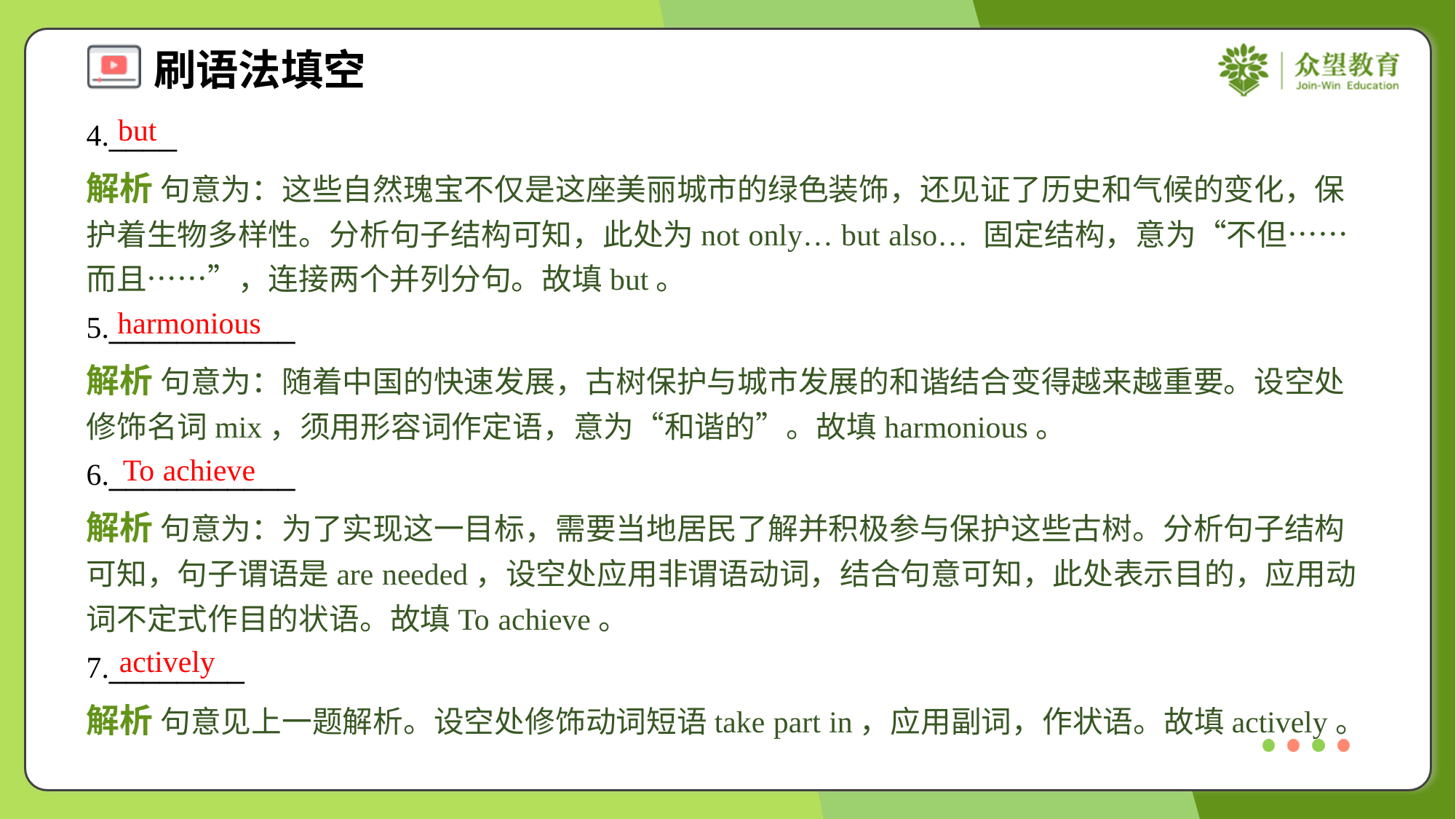

but
4.____
解析 句意为：这些自然瑰宝不仅是这座美丽城市的绿色装饰，还见证了历史和气候的变化，保护着生物多样性。分析句子结构可知，此处为not only… but also… 固定结构，意为“不但……而且……”，连接两个并列分句。故填but。
harmonious
5.___________
解析 句意为：随着中国的快速发展，古树保护与城市发展的和谐结合变得越来越重要。设空处修饰名词mix，须用形容词作定语，意为“和谐的”。故填harmonious。
To achieve
6.___________
解析 句意为：为了实现这一目标，需要当地居民了解并积极参与保护这些古树。分析句子结构可知，句子谓语是are needed，设空处应用非谓语动词，结合句意可知，此处表示目的，应用动词不定式作目的状语。故填To achieve。
actively
7.________
解析 句意见上一题解析。设空处修饰动词短语take part in，应用副词，作状语。故填actively。